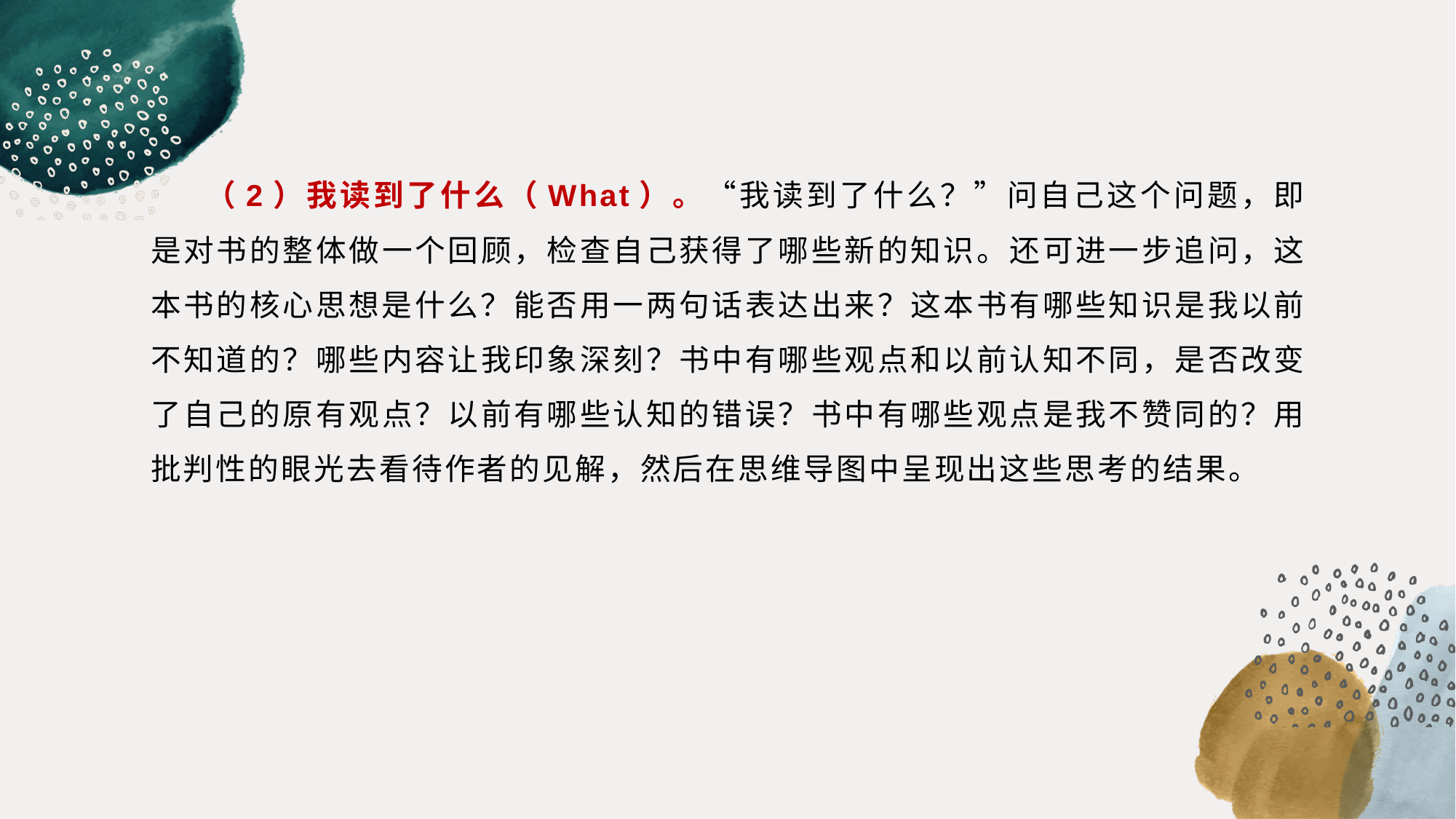

（2）我读到了什么（What）。“我读到了什么？”问自己这个问题，即是对书的整体做一个回顾，检查自己获得了哪些新的知识。还可进一步追问，这本书的核心思想是什么？能否用一两句话表达出来？这本书有哪些知识是我以前不知道的？哪些内容让我印象深刻？书中有哪些观点和以前认知不同，是否改变了自己的原有观点？以前有哪些认知的错误？书中有哪些观点是我不赞同的？用批判性的眼光去看待作者的见解，然后在思维导图中呈现出这些思考的结果。